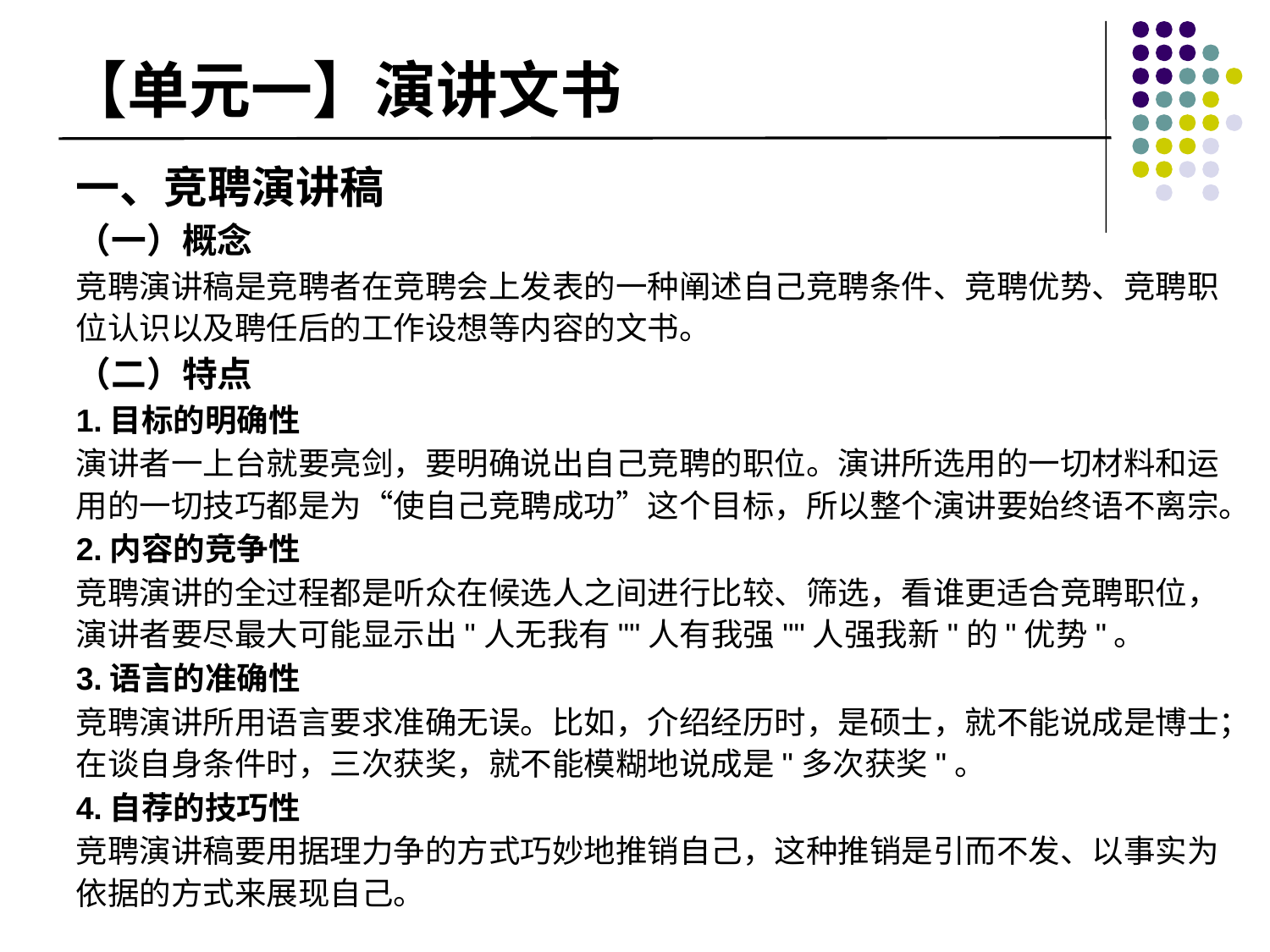

# 【单元一】演讲文书
一、竞聘演讲稿
（一）概念
竞聘演讲稿是竞聘者在竞聘会上发表的一种阐述自己竞聘条件、竞聘优势、竞聘职位认识以及聘任后的工作设想等内容的文书。
（二）特点
1.目标的明确性
演讲者一上台就要亮剑，要明确说出自己竞聘的职位。演讲所选用的一切材料和运用的一切技巧都是为“使自己竞聘成功”这个目标，所以整个演讲要始终语不离宗。
2.内容的竞争性
竞聘演讲的全过程都是听众在候选人之间进行比较、筛选，看谁更适合竞聘职位，演讲者要尽最大可能显示出"人无我有""人有我强""人强我新"的"优势"。
3.语言的准确性
竞聘演讲所用语言要求准确无误。比如，介绍经历时，是硕士，就不能说成是博士；在谈自身条件时，三次获奖，就不能模糊地说成是"多次获奖"。
4.自荐的技巧性
竞聘演讲稿要用据理力争的方式巧妙地推销自己，这种推销是引而不发、以事实为依据的方式来展现自己。